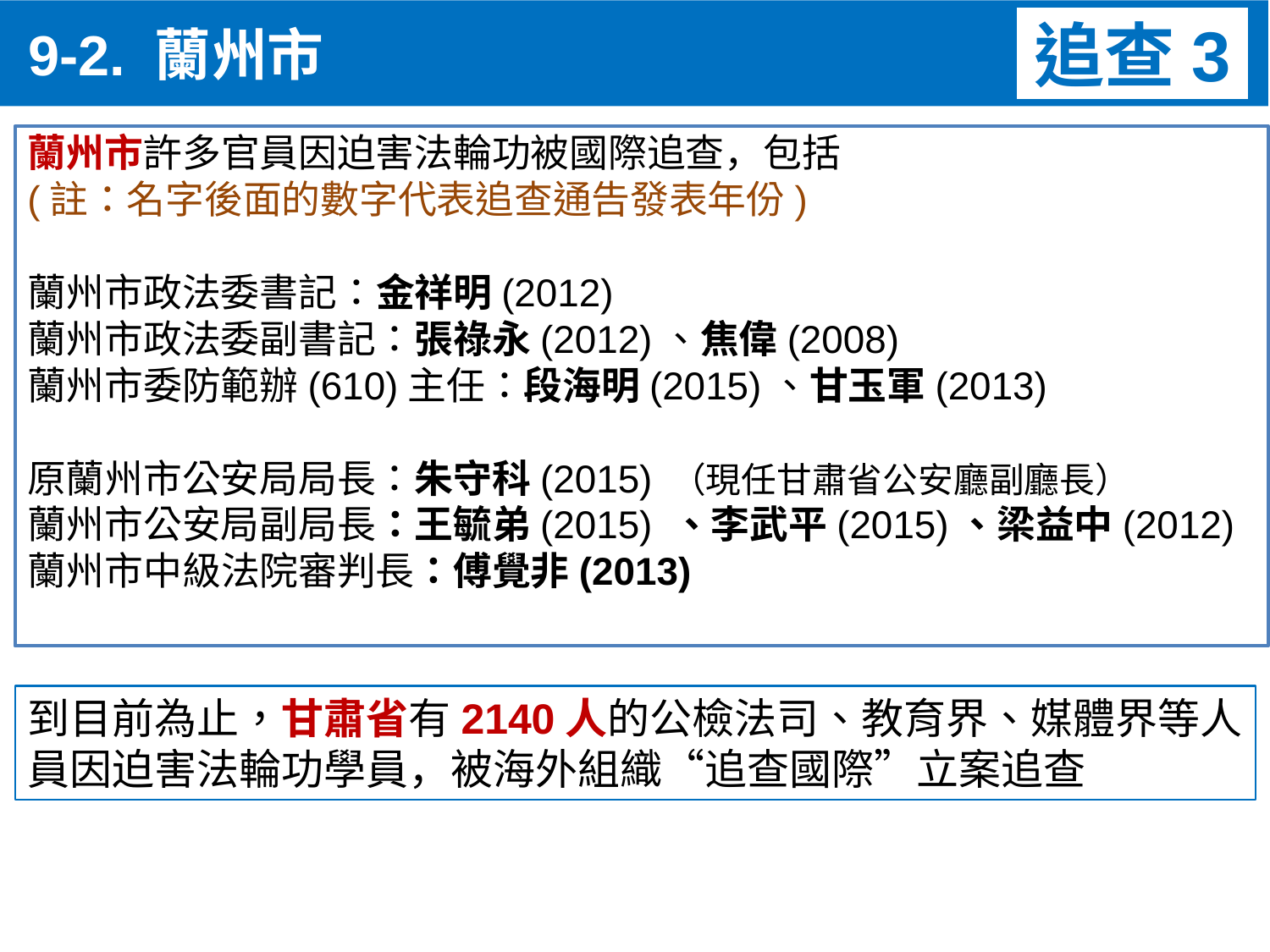

9-2. 蘭州市
追查3
蘭州市許多官員因迫害法輪功被國際追查，包括
(註：名字後面的數字代表追查通告發表年份)

蘭州市政法委書記：金祥明(2012)
蘭州市政法委副書記：張祿永(2012)、焦偉(2008)
蘭州市委防範辦(610)主任：段海明(2015)、甘玉軍(2013)

原蘭州市公安局局長：朱守科(2015) （現任甘肅省公安廳副廳長）
蘭州市公安局副局長：王毓弟(2015) 、李武平(2015)、梁益中(2012)
蘭州市中級法院審判長：傅覺非(2013)

到目前為止，甘肅省有2140人的公檢法司、教育界、媒體界等人員因迫害法輪功學員，被海外組織“追查國際”立案追查